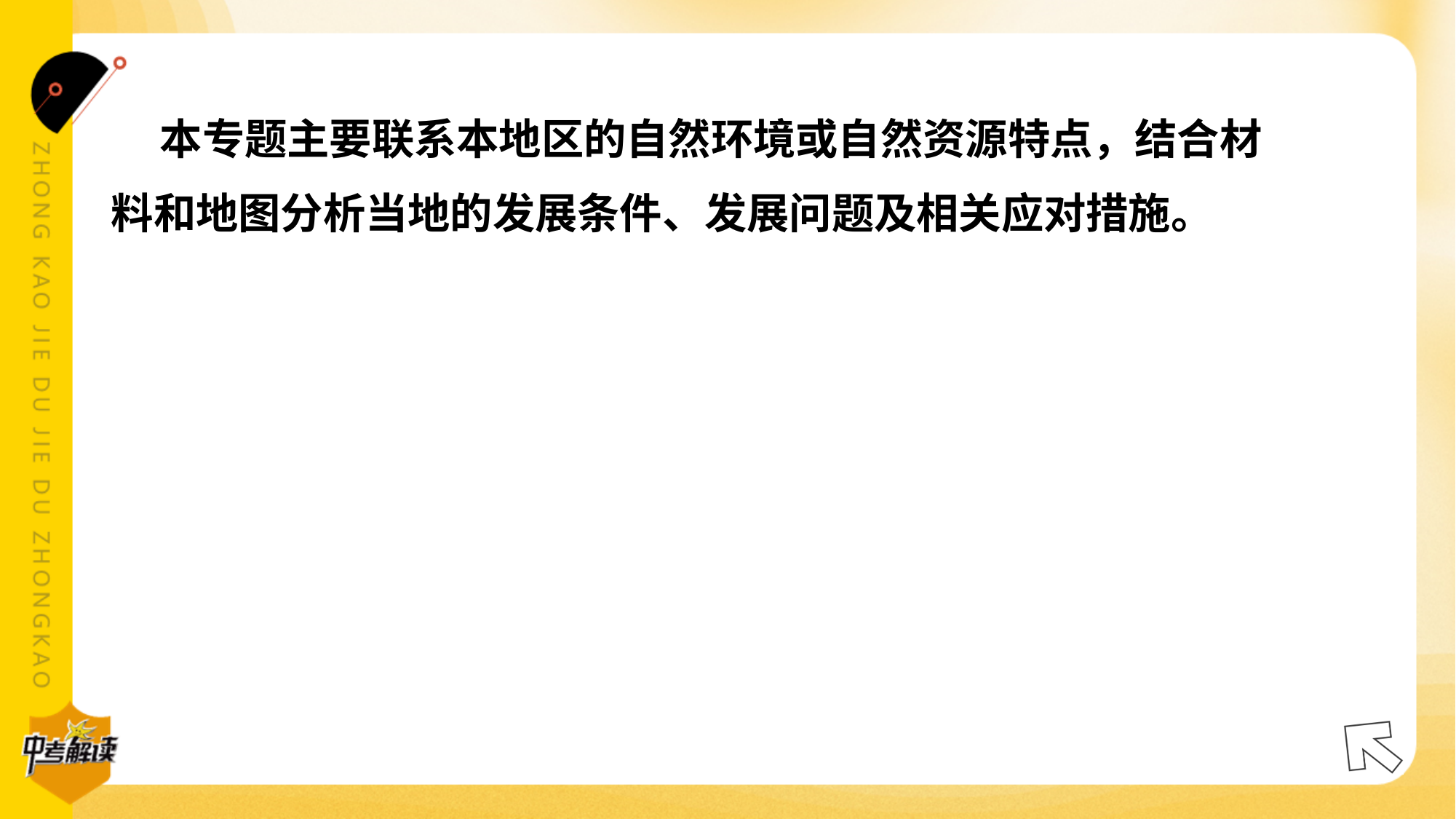

本专题主要联系本地区的自然环境或自然资源特点，结合材
料和地图分析当地的发展条件、发展问题及相关应对措施。